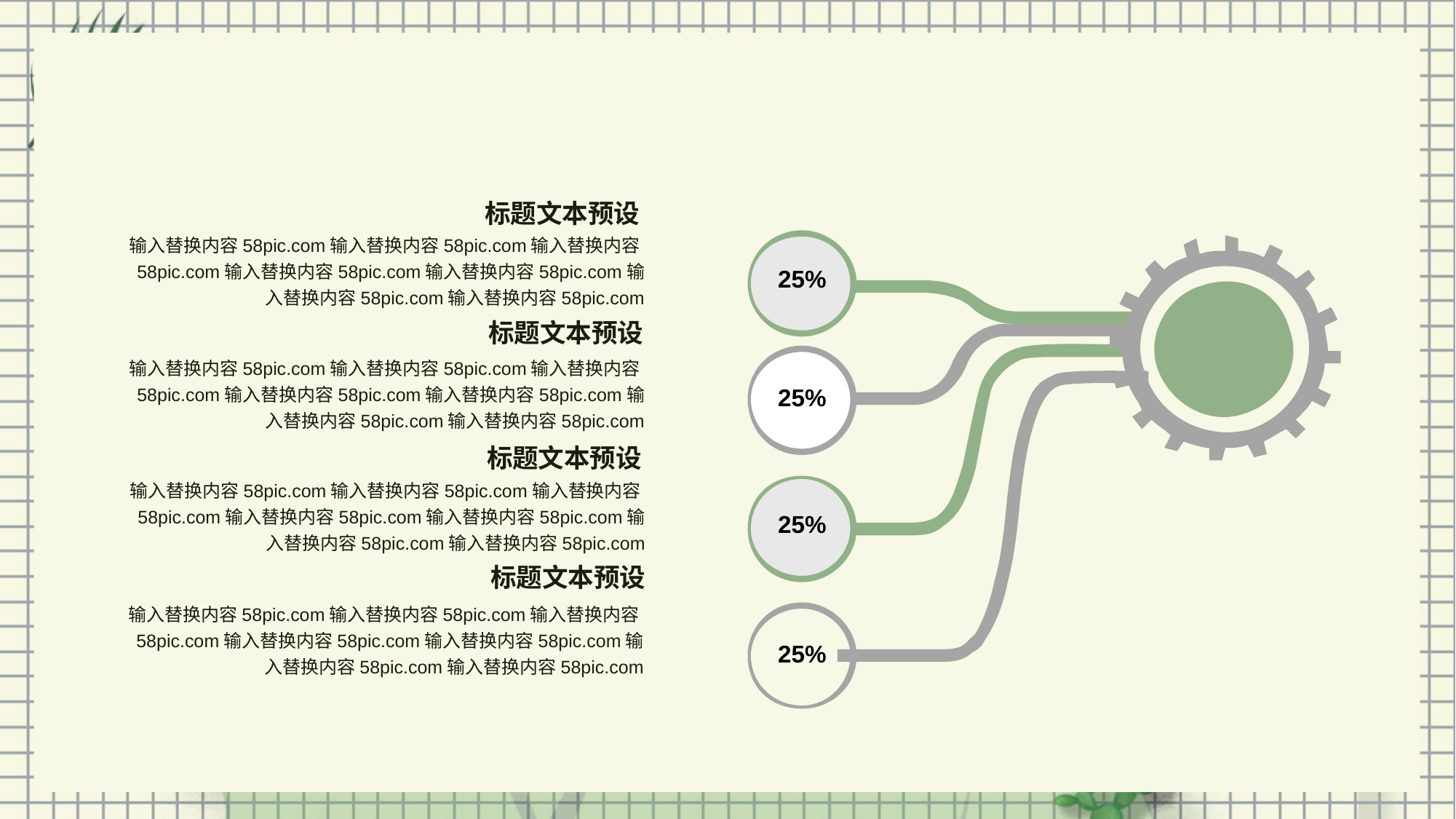

标题文本预设
输入替换内容58pic.com输入替换内容58pic.com输入替换内容58pic.com输入替换内容58pic.com输入替换内容58pic.com输入替换内容58pic.com输入替换内容58pic.com

25%

标题文本预设

25%

25%
输入替换内容58pic.com输入替换内容58pic.com输入替换内容58pic.com输入替换内容58pic.com输入替换内容58pic.com输入替换内容58pic.com输入替换内容58pic.com

25%
标题文本预设
输入替换内容58pic.com输入替换内容58pic.com输入替换内容58pic.com输入替换内容58pic.com输入替换内容58pic.com输入替换内容58pic.com输入替换内容58pic.com
标题文本预设
输入替换内容58pic.com输入替换内容58pic.com输入替换内容58pic.com输入替换内容58pic.com输入替换内容58pic.com输入替换内容58pic.com输入替换内容58pic.com